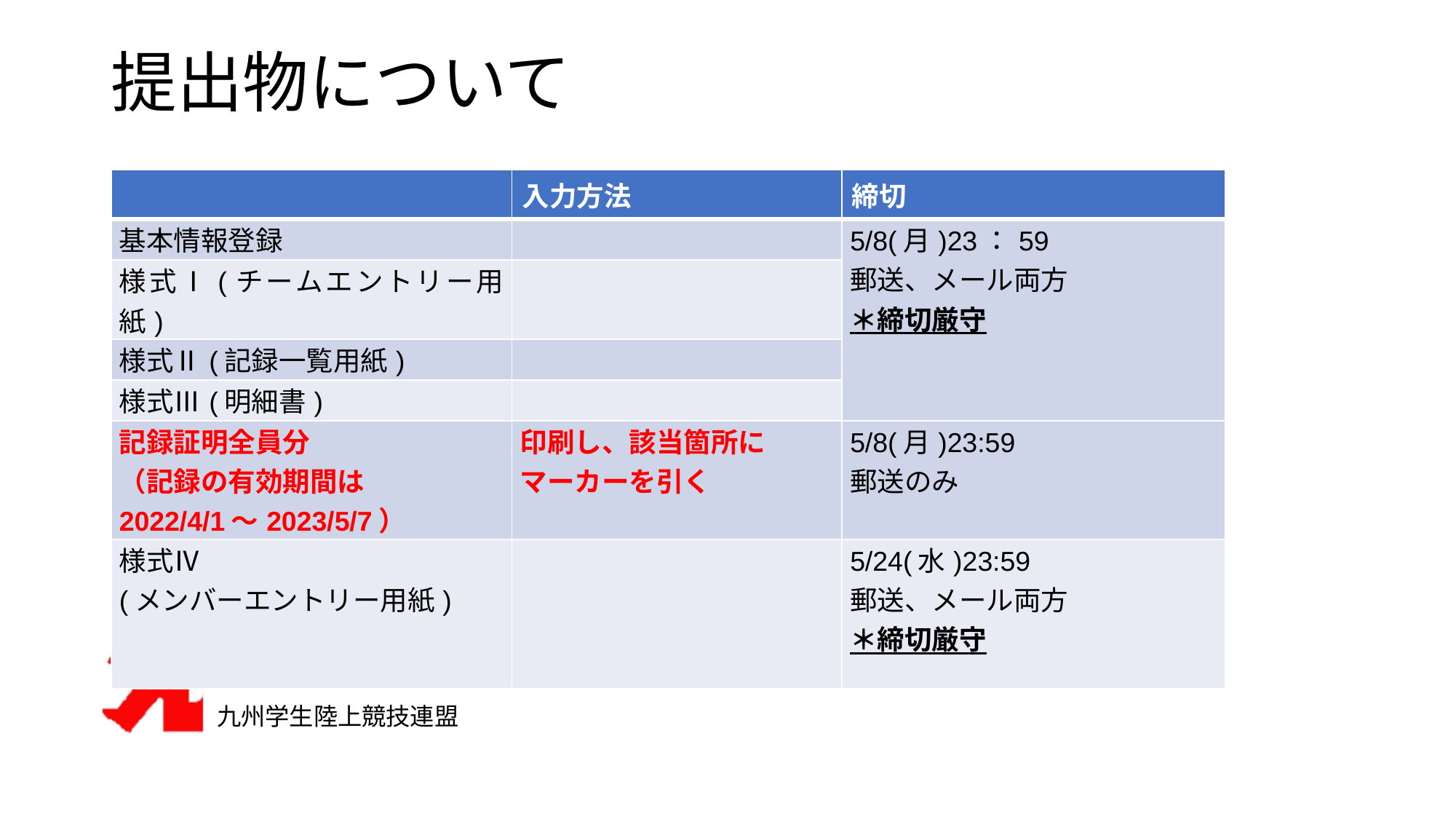

# 提出物について
|  | 入力方法 | 締切 |
| --- | --- | --- |
| 基本情報登録 |  | 5/8(月)23：59 郵送、メール両方 ＊締切厳守 |
| 様式Ⅰ(チームエントリー用紙) |  |  |
| 様式Ⅱ(記録一覧用紙) |  |  |
| 様式Ⅲ(明細書) |  |  |
| 記録証明全員分 （記録の有効期間は 2022/4/1～2023/5/7） | 印刷し、該当箇所に マーカーを引く | 5/8(月)23:59 郵送のみ |
| 様式Ⅳ (メンバーエントリー用紙) |  | 5/24(水)23:59 郵送、メール両方 ＊締切厳守 |